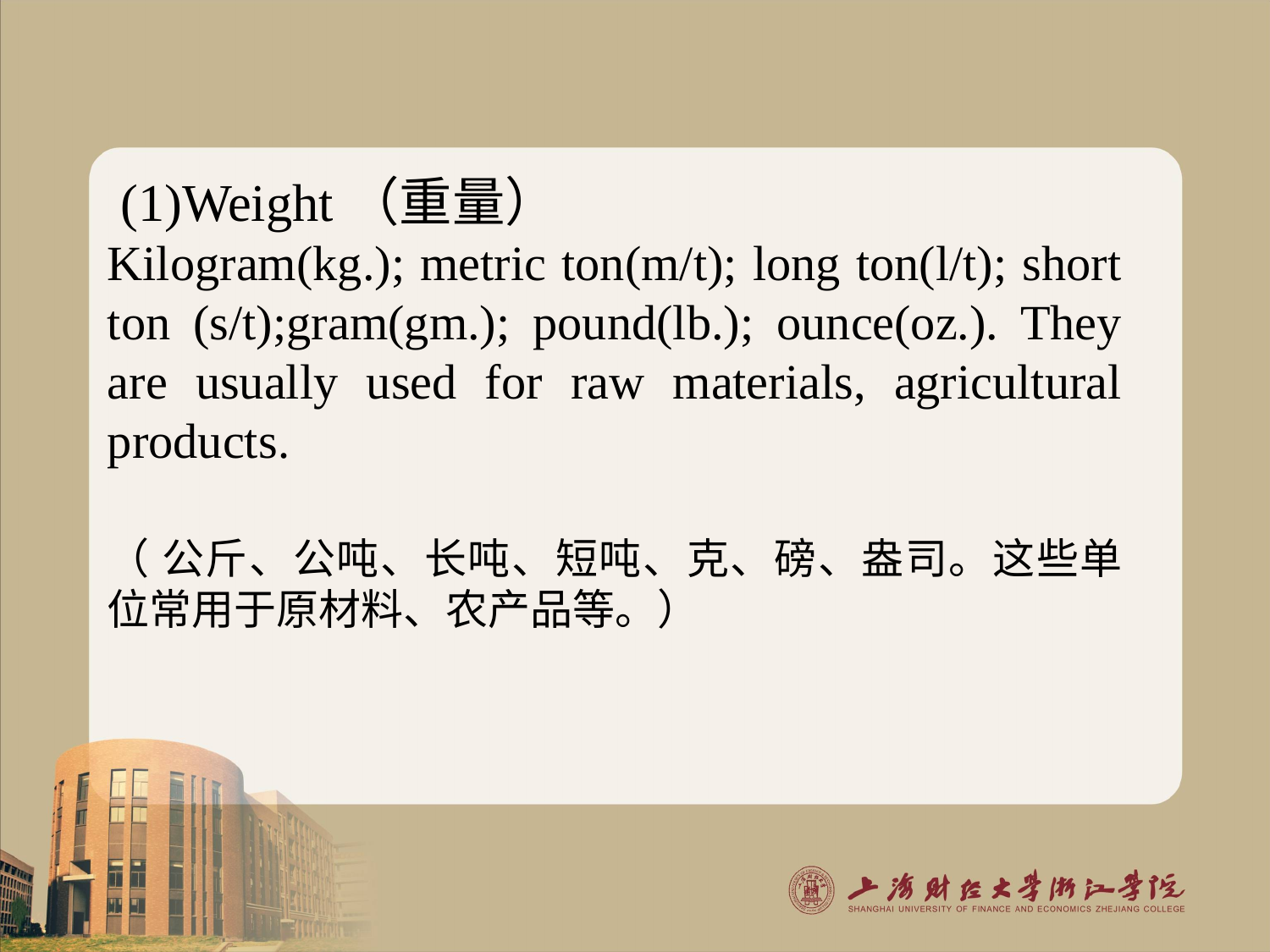

(1)Weight（重量）
Kilogram(kg.); metric ton(m/t); long ton(l/t); short ton (s/t);gram(gm.); pound(lb.); ounce(oz.). They are usually used for raw materials, agricultural products.

（ 公斤、公吨、长吨、短吨、克、磅、盎司。这些单位常用于原材料、农产品等。）